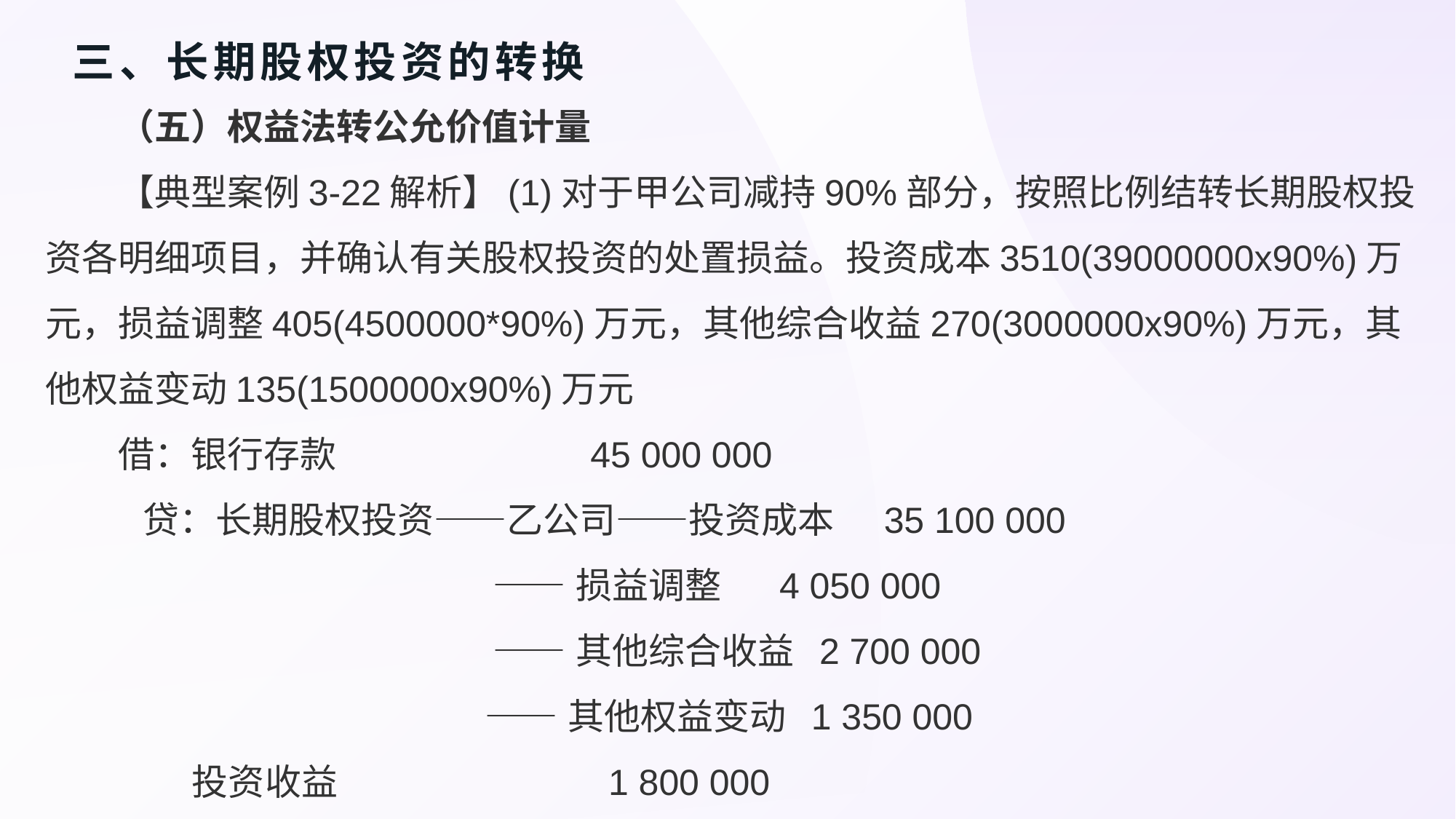

# 三、长期股权投资的转换
（五）权益法转公允价值计量
【典型案例3-22解析】(1)对于甲公司减持90%部分，按照比例结转长期股权投资各明细项目，并确认有关股权投资的处置损益。投资成本3510(39000000x90%)万元，损益调整405(4500000*90%)万元，其他综合收益270(3000000x90%)万元，其他权益变动135(1500000x90%)万元
借：银行存款                              45 000 000
  贷：长期股权投资——乙公司——投资成本     35 100 000
                                              ——损益调整      4 050 000
                                              ——其他综合收益  2 700 000
                                             ——其他权益变动  1 350 000
        投资收益                                1 800 000